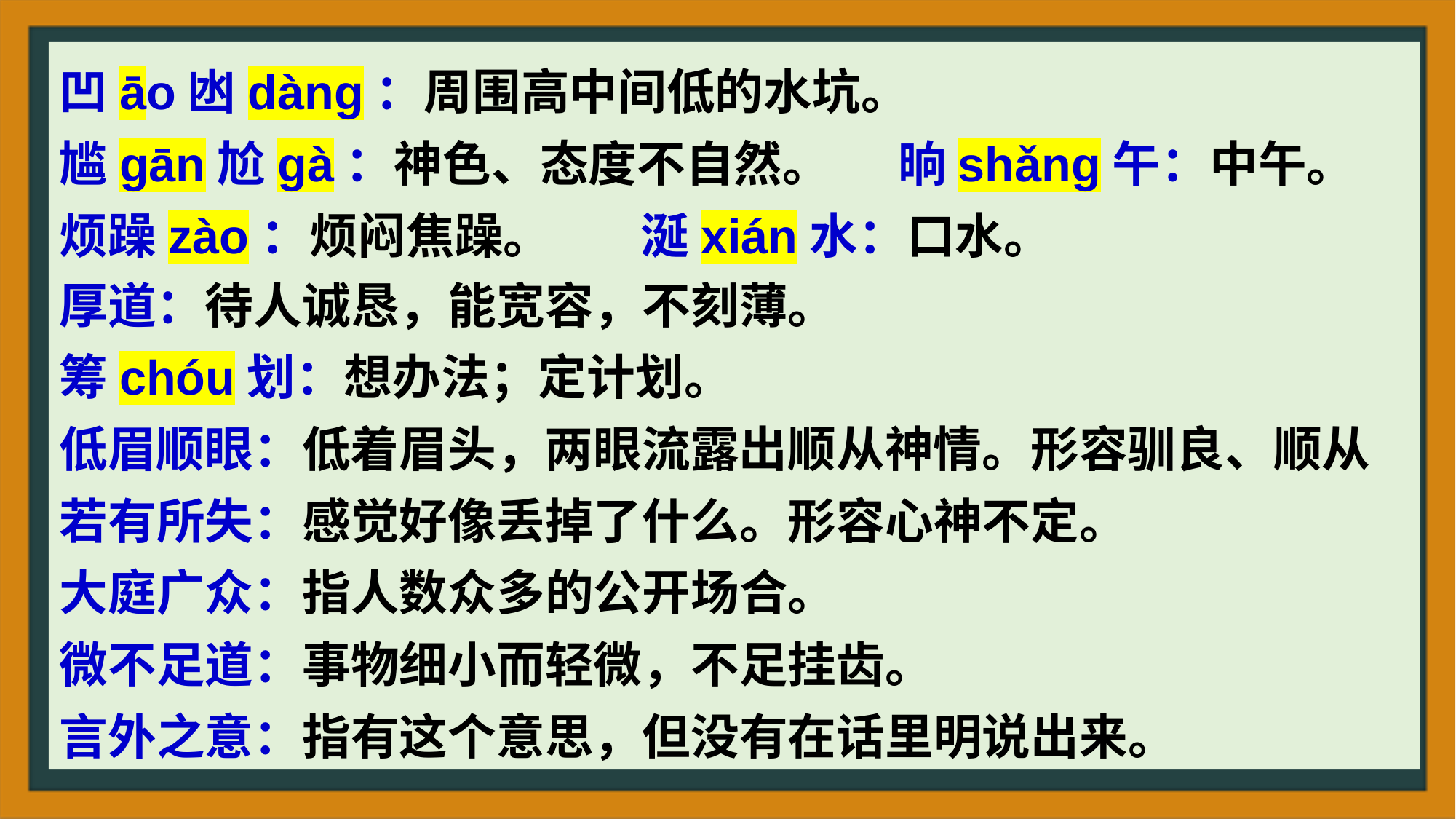

凹āo凼dànɡ：周围高中间低的水坑。
尴ɡān尬ɡà：神色、态度不自然。      晌shǎnɡ午：中午。
烦躁zào：烦闷焦躁。        涎xián水：口水。
厚道：待人诚恳，能宽容，不刻薄。
筹chóu划：想办法；定计划。
低眉顺眼：低着眉头，两眼流露出顺从神情。形容驯良、顺从
若有所失：感觉好像丢掉了什么。形容心神不定。
大庭广众：指人数众多的公开场合。
微不足道：事物细小而轻微，不足挂齿。
言外之意：指有这个意思，但没有在话里明说出来。